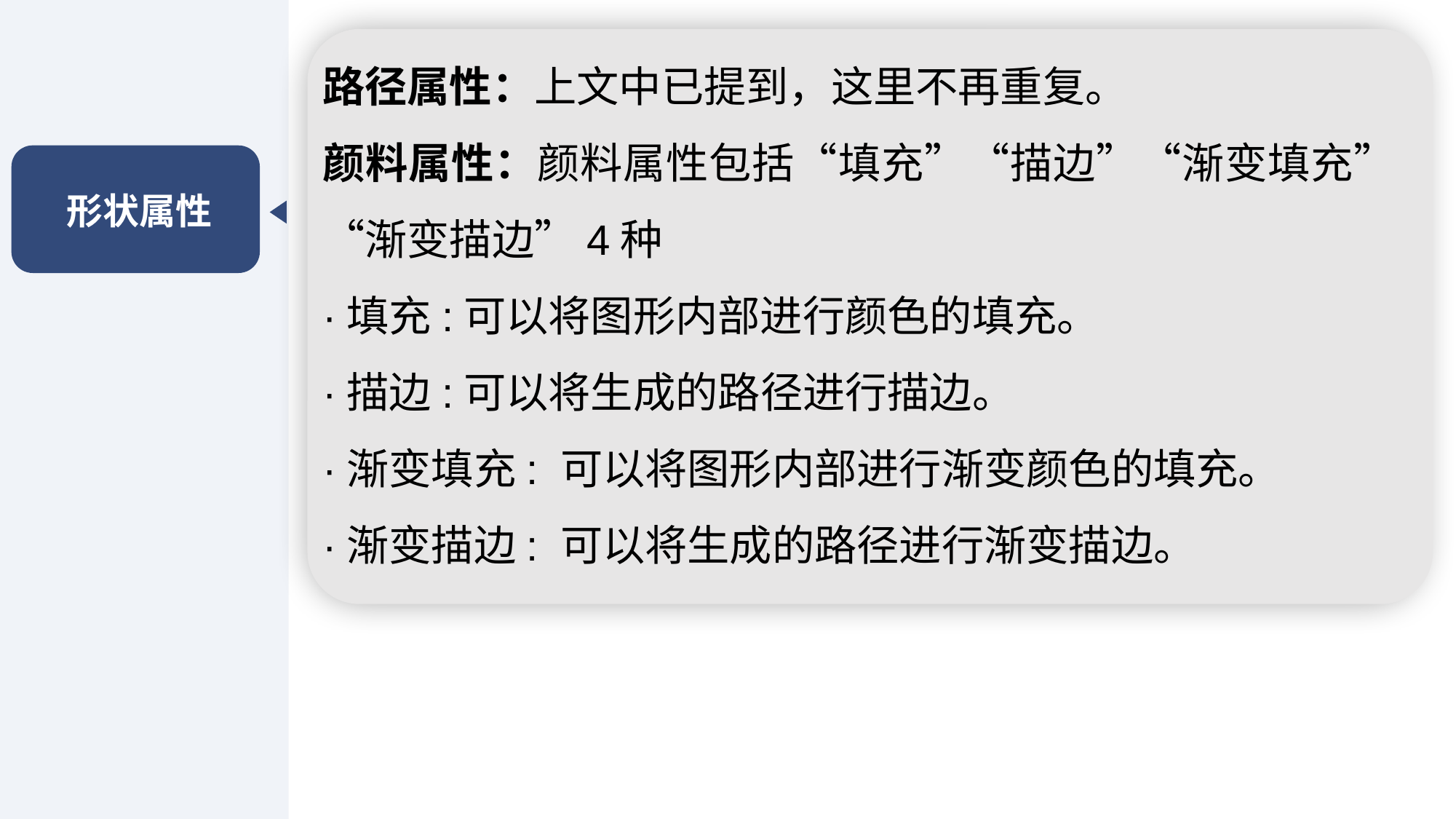

路径属性：上文中已提到，这里不再重复。
颜料属性：颜料属性包括“填充”“描边”“渐变填充”“渐变描边”4种
·填充:可以将图形内部进行颜色的填充。
·描边:可以将生成的路径进行描边。
·渐变填充: 可以将图形内部进行渐变颜色的填充。
·渐变描边: 可以将生成的路径进行渐变描边。

形状属性